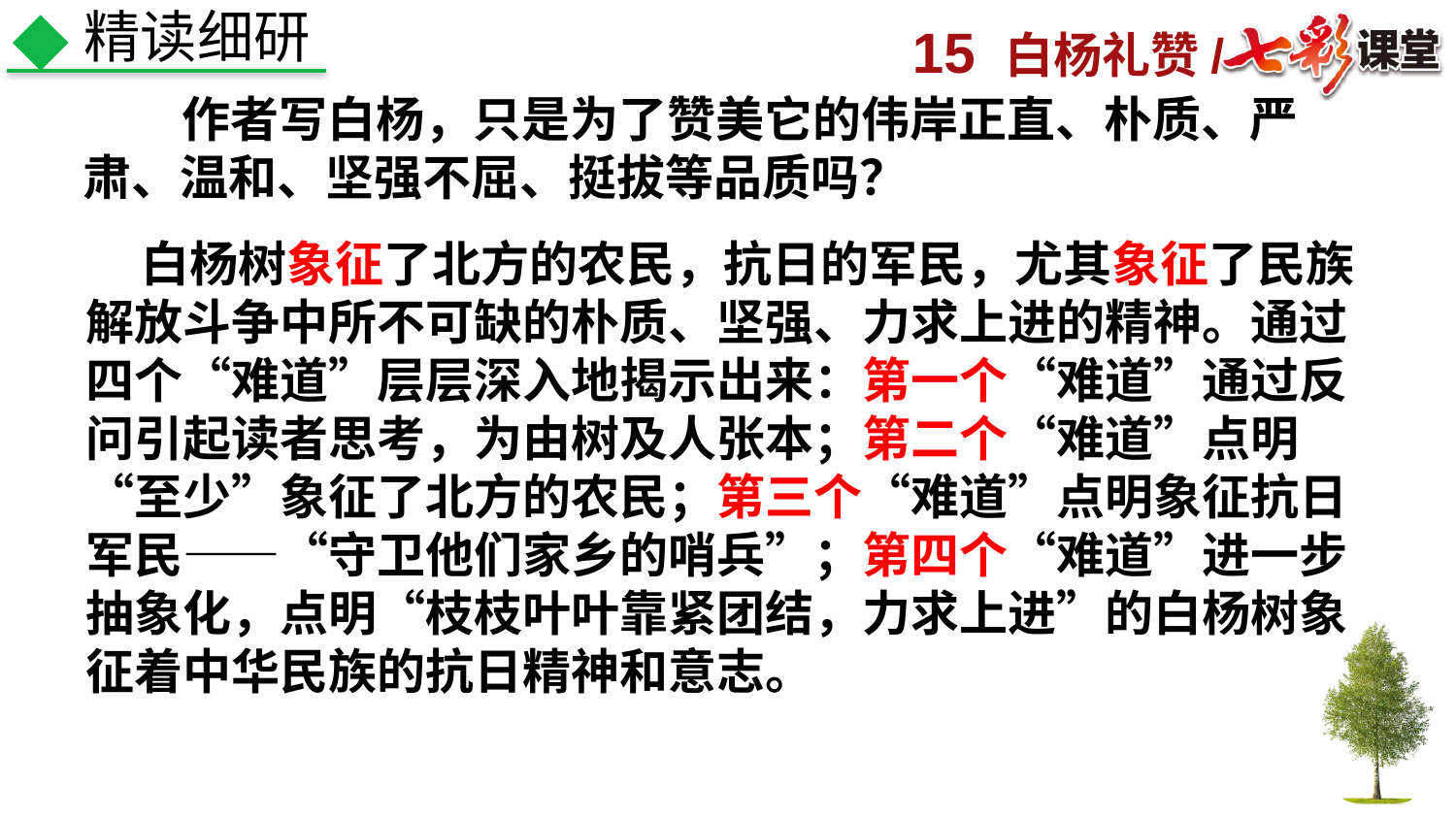

精读细研

        作者写白杨，只是为了赞美它的伟岸正直、朴质、严肃、温和、坚强不屈、挺拔等品质吗？
    白杨树象征了北方的农民，抗日的军民，尤其象征了民族解放斗争中所不可缺的朴质、坚强、力求上进的精神。通过四个“难道”层层深入地揭示出来：第一个“难道”通过反问引起读者思考，为由树及人张本；第二个“难道”点明“至少”象征了北方的农民；第三个“难道”点明象征抗日军民——“守卫他们家乡的哨兵”；第四个“难道”进一步抽象化，点明“枝枝叶叶靠紧团结，力求上进”的白杨树象征着中华民族的抗日精神和意志。